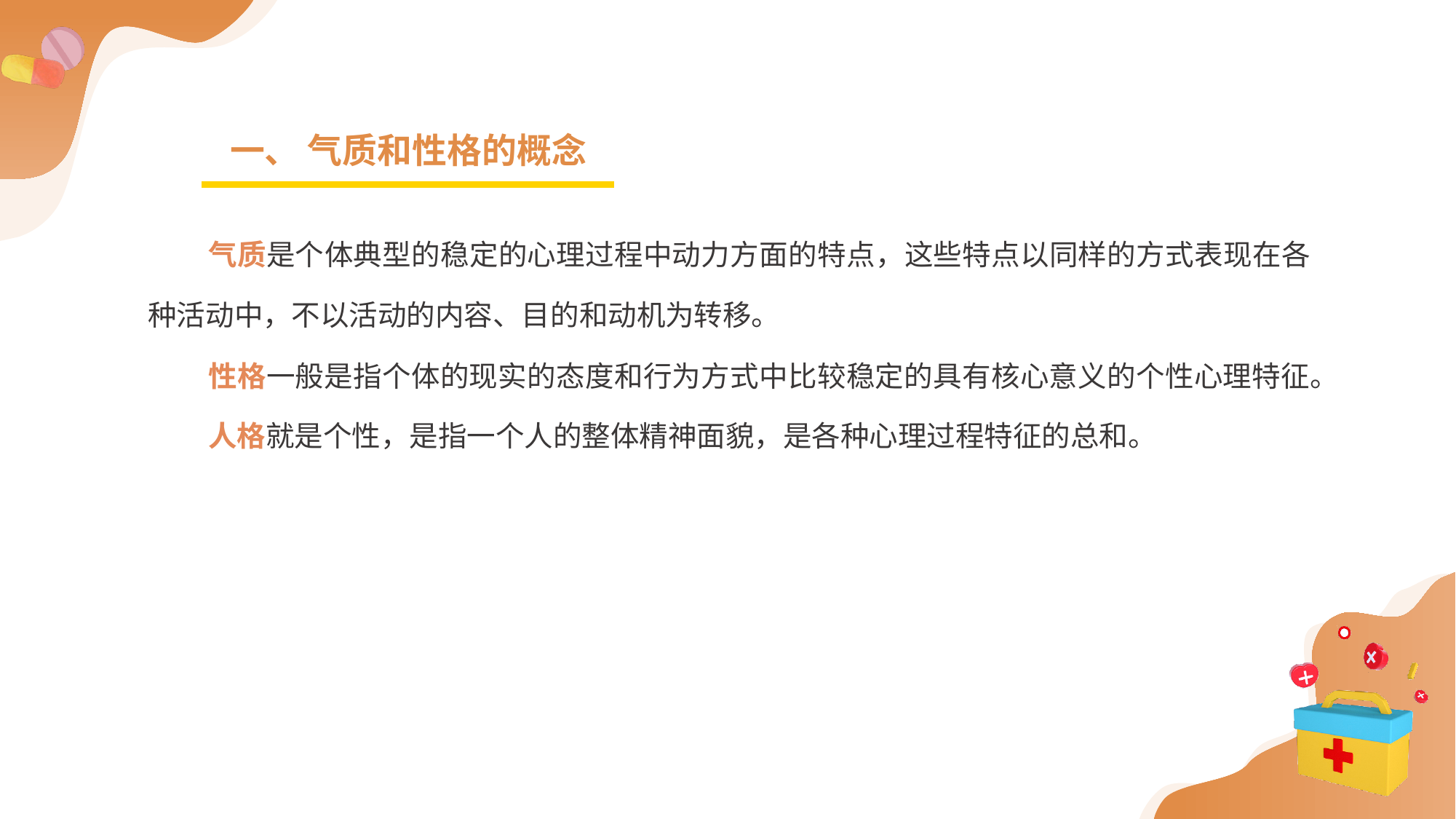

一、 气质和性格的概念
气质是个体典型的稳定的心理过程中动力方面的特点，这些特点以同样的方式表现在各种活动中，不以活动的内容、目的和动机为转移。
性格一般是指个体的现实的态度和行为方式中比较稳定的具有核心意义的个性心理特征。
人格就是个性，是指一个人的整体精神面貌，是各种心理过程特征的总和。